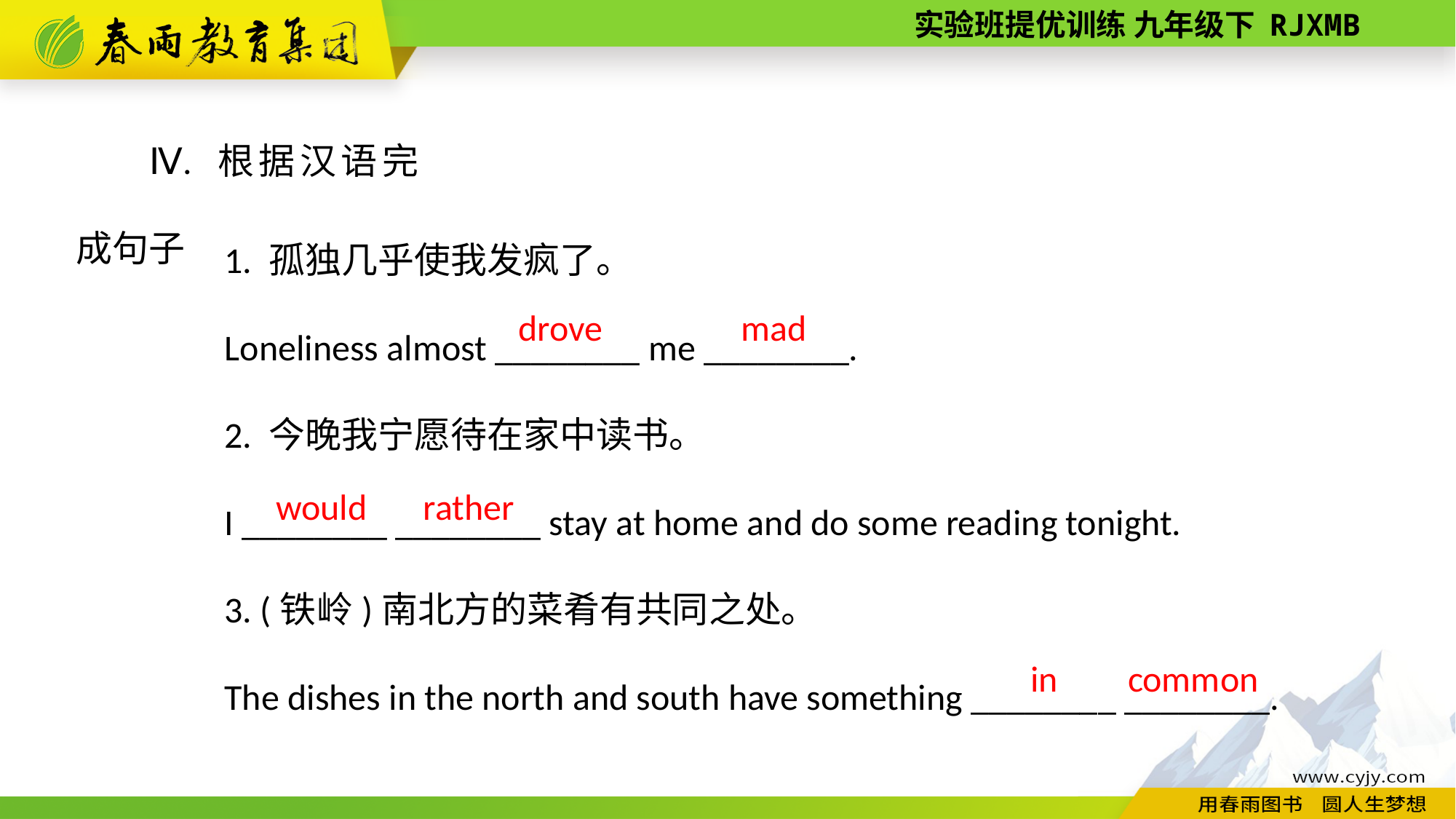

Ⅳ. 根据汉语完成句子
1. 孤独几乎使我发疯了。
Loneliness almost ________ me ________.
2. 今晚我宁愿待在家中读书。
I ________ ________ stay at home and do some reading tonight.
3. (铁岭)南北方的菜肴有共同之处。
The dishes in the north and south have something ________ ________.
drove
mad
would
rather
common
in